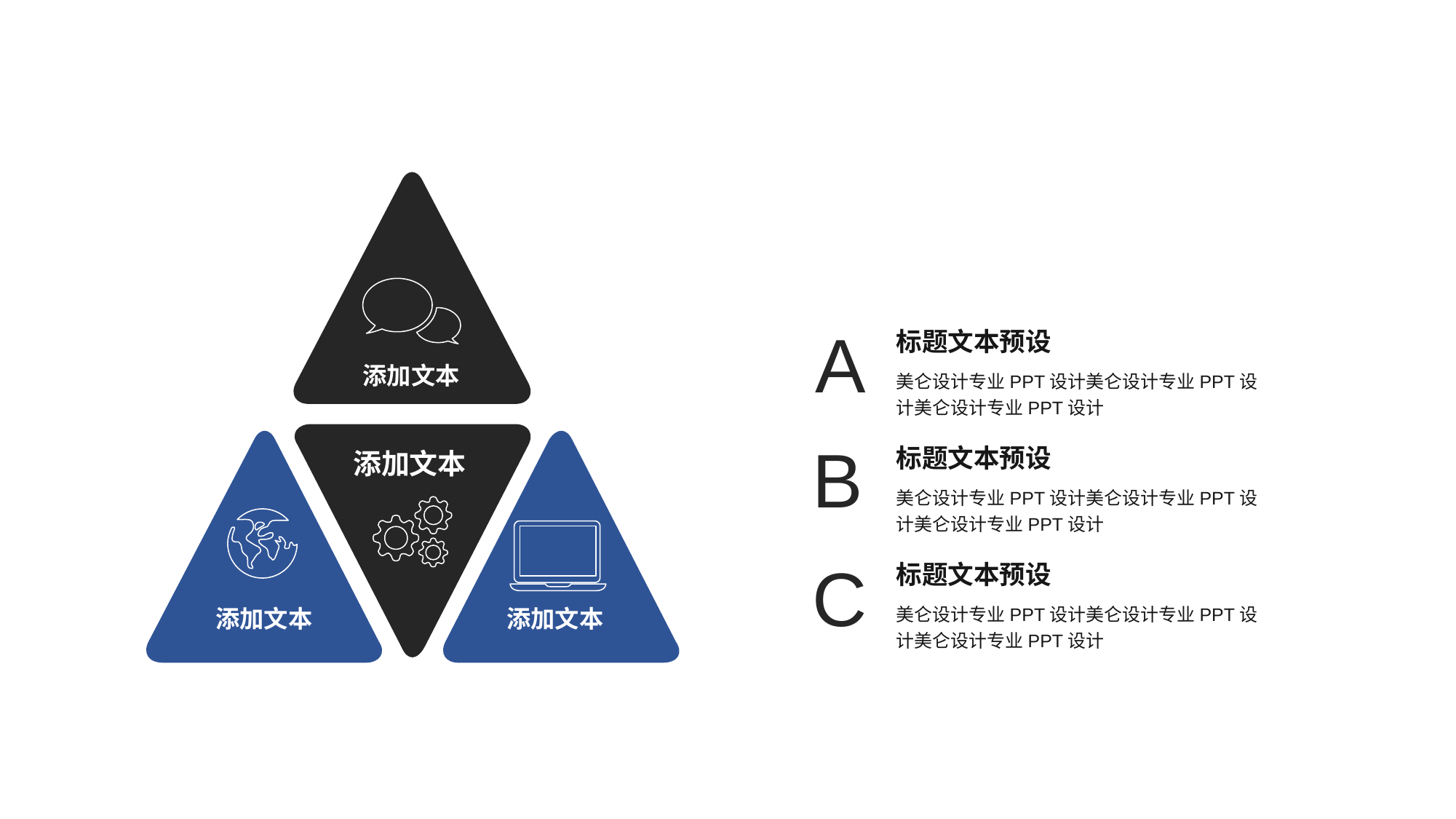

添加文本
A
标题文本预设
美仑设计专业PPT设计美仑设计专业PPT设计美仑设计专业PPT设计

添加文本

B

添加文本

添加文本
标题文本预设
美仑设计专业PPT设计美仑设计专业PPT设计美仑设计专业PPT设计
C
标题文本预设
美仑设计专业PPT设计美仑设计专业PPT设计美仑设计专业PPT设计